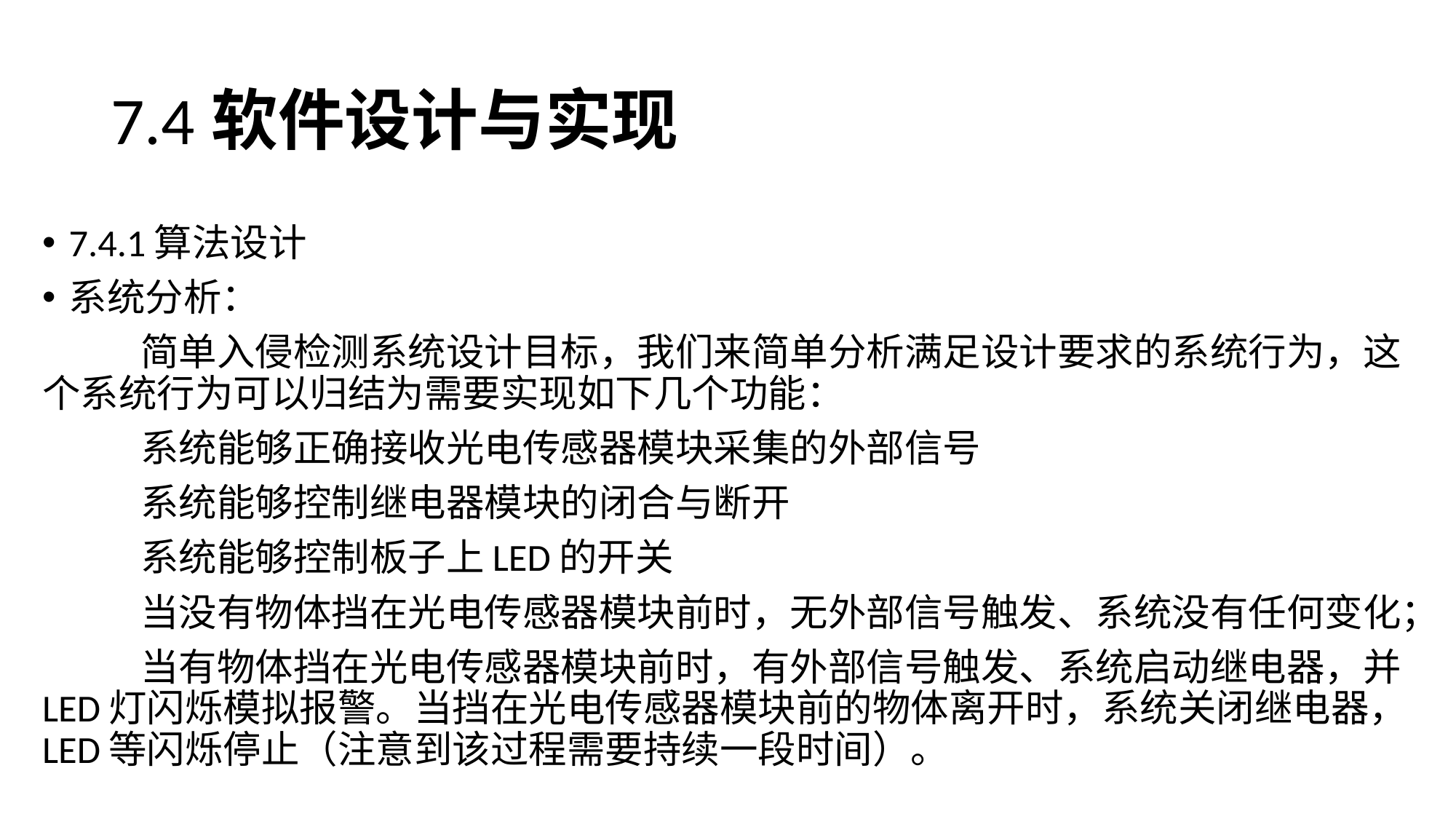

# 7.4软件设计与实现
7.4.1算法设计
系统分析：
	简单入侵检测系统设计目标，我们来简单分析满足设计要求的系统行为，这个系统行为可以归结为需要实现如下几个功能：
	系统能够正确接收光电传感器模块采集的外部信号
	系统能够控制继电器模块的闭合与断开
	系统能够控制板子上LED的开关
	当没有物体挡在光电传感器模块前时，无外部信号触发、系统没有任何变化；
	当有物体挡在光电传感器模块前时，有外部信号触发、系统启动继电器，并LED灯闪烁模拟报警。当挡在光电传感器模块前的物体离开时，系统关闭继电器，LED等闪烁停止（注意到该过程需要持续一段时间）。